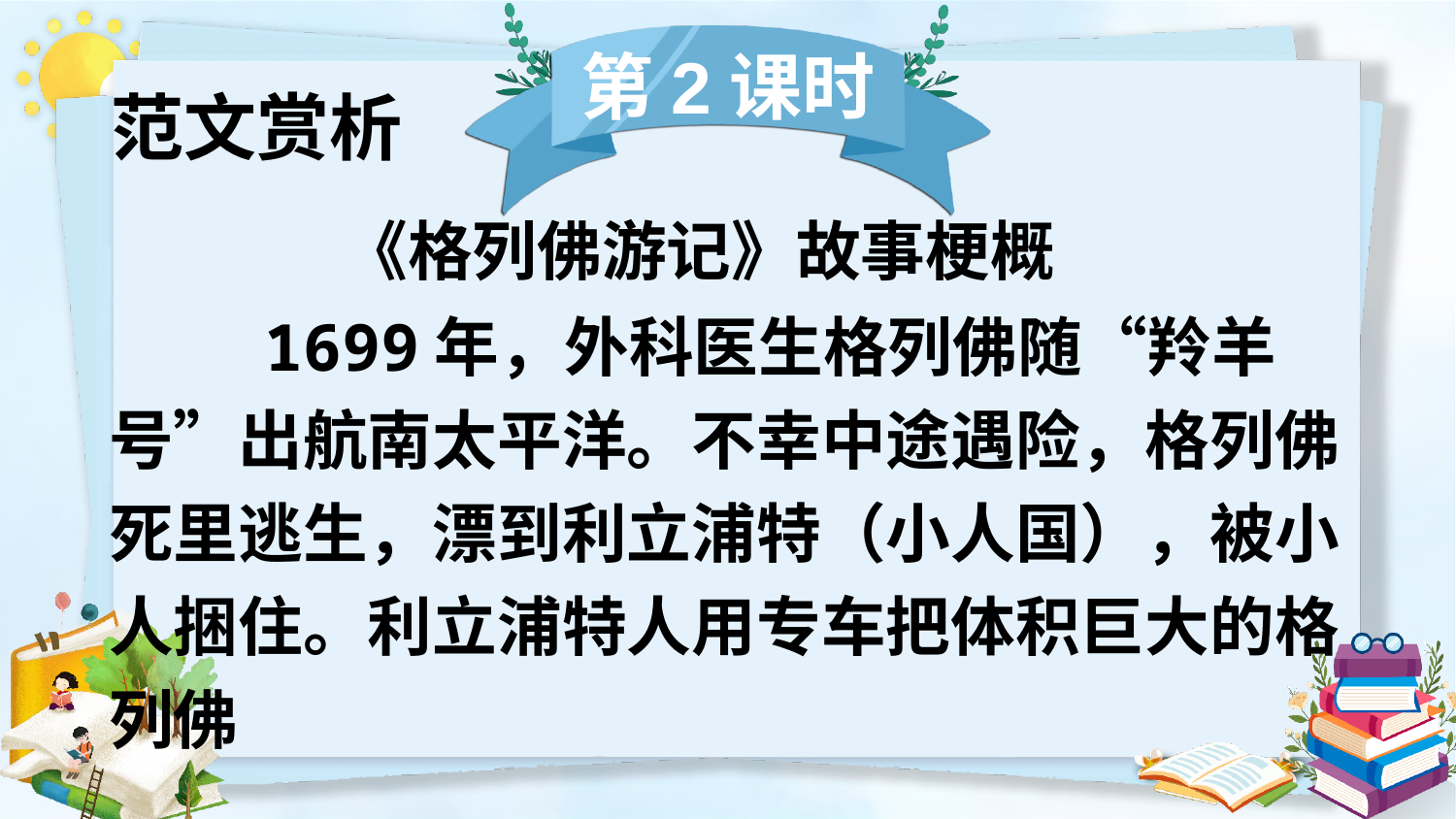

第2课时
范文赏析
《格列佛游记》故事梗概
    1699年，外科医生格列佛随“羚羊号”出航南太平洋。不幸中途遇险，格列佛死里逃生，漂到利立浦特（小人国），被小人捆住。利立浦特人用专车把体积巨大的格列佛